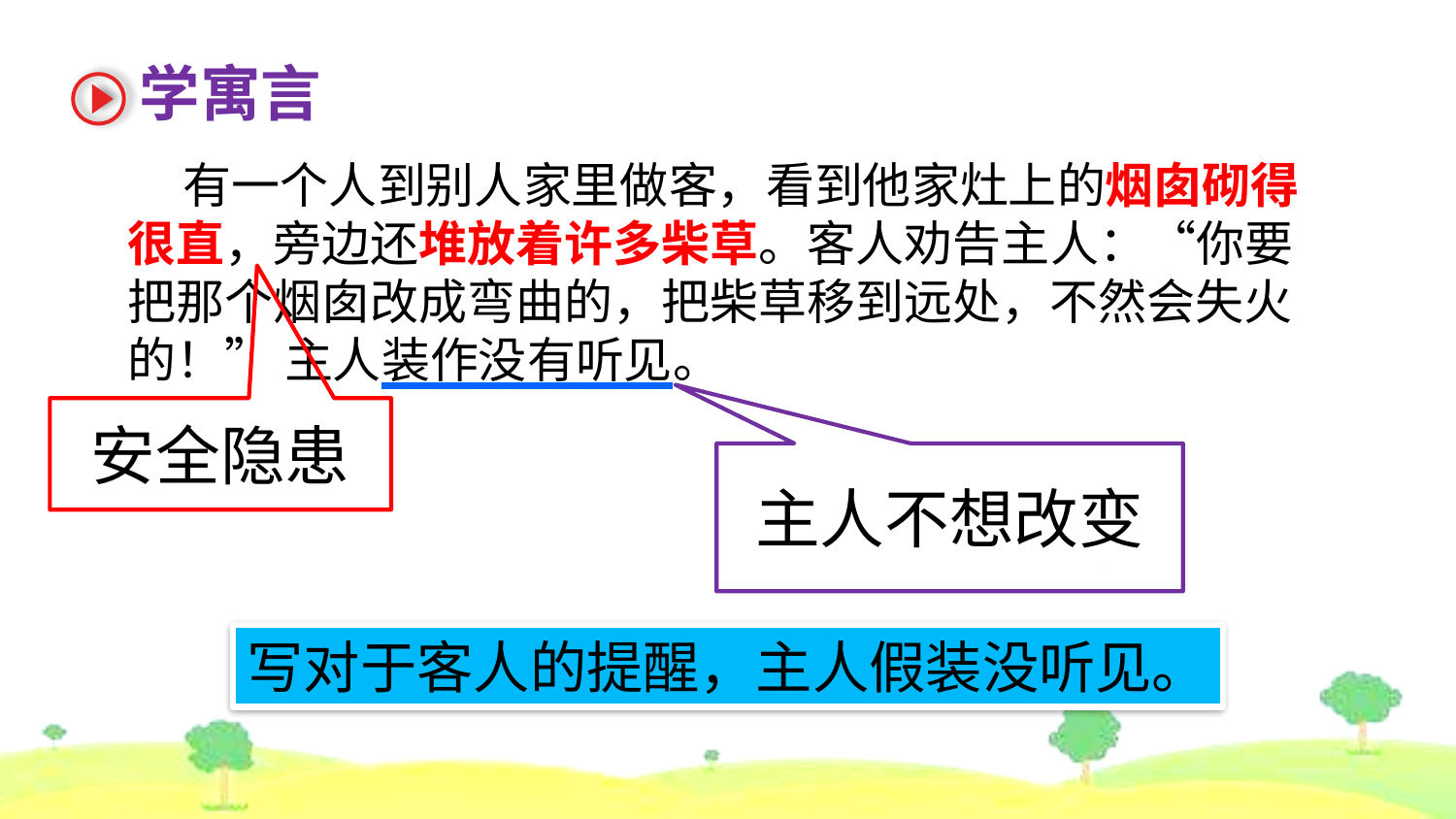

学寓言

    有一个人到别人家里做客，看到他家灶上的烟囱砌得很直，旁边还堆放着许多柴草。客人劝告主人：“你要把那个烟囱改成弯曲的，把柴草移到远处，不然会失火的！” 主人装作没有听见。
安全隐患
主人不想改变
写对于客人的提醒，主人假装没听见。